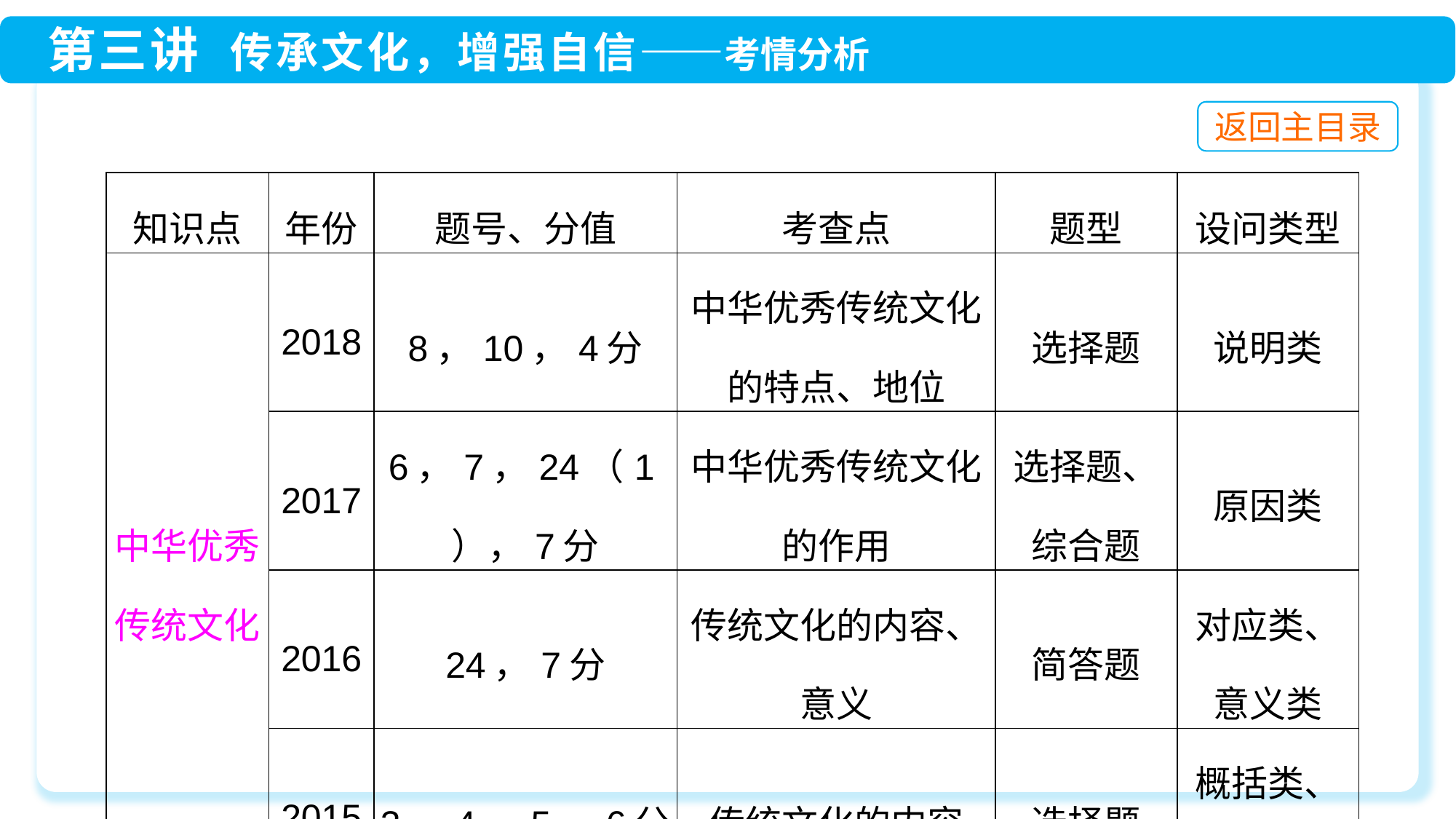

| 知识点 | 年份 | 题号、分值 | 考查点 | 题型 | 设问类型 |
| --- | --- | --- | --- | --- | --- |
| 中华优秀 传统文化 | 2018 | 8，10，4分 | 中华优秀传统文化的特点、地位 | 选择题 | 说明类 |
|  | 2017 | 6，7，24（1），7分 | 中华优秀传统文化的作用 | 选择题、综合题 | 原因类 |
|  | 2016 | 24，7分 | 传统文化的内容、意义 | 简答题 | 对应类、意义类 |
|  | 2015 | 3，4，5，6分 | 传统文化的内容 | 选择题 | 概括类、评价类 |